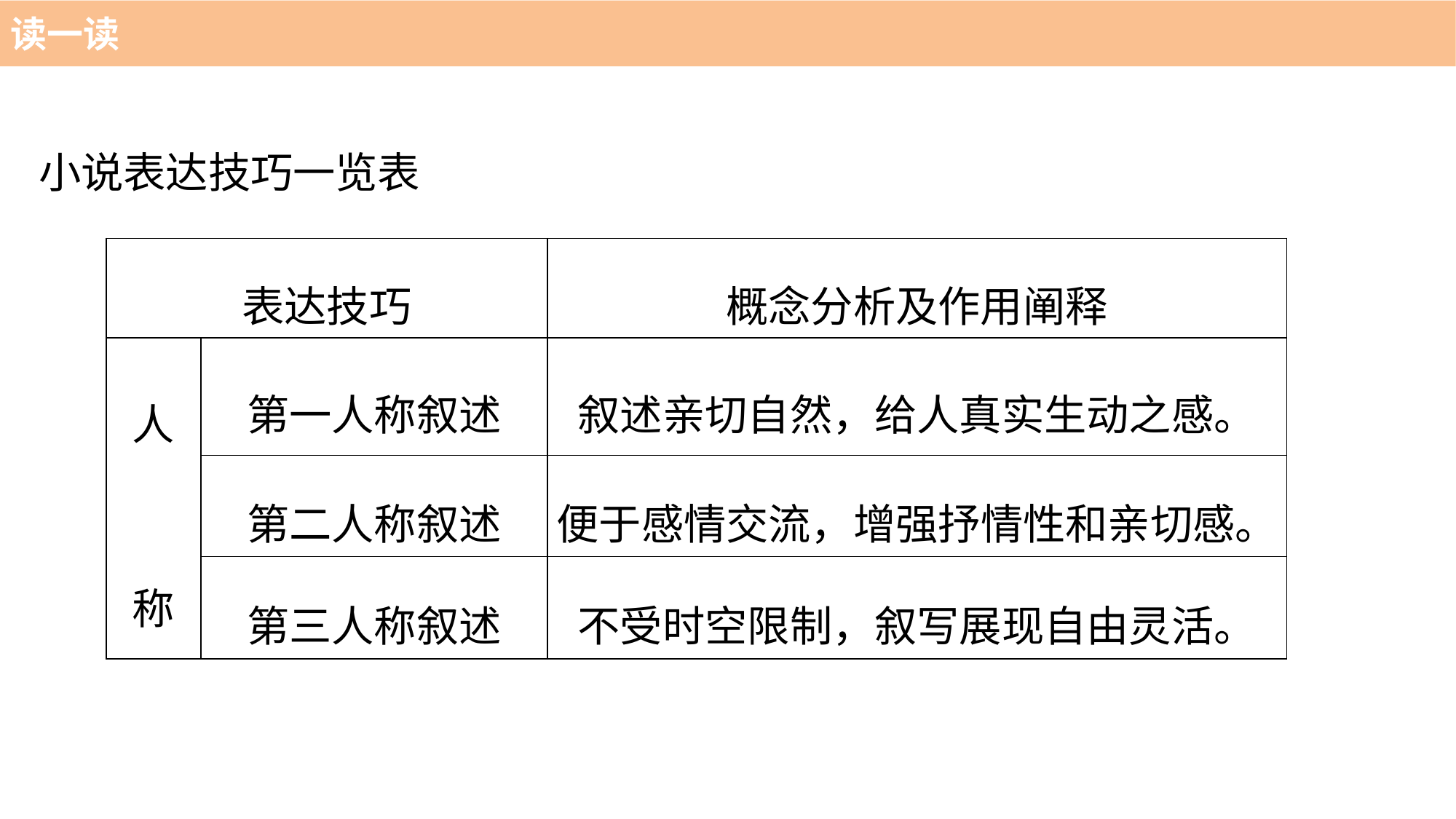

读一读
小说表达技巧一览表
| 表达技巧 |  | 概念分析及作用阐释 |
| --- | --- | --- |
| 人　称 | 第一人称叙述 | 叙述亲切自然，给人真实生动之感。 |
|  | 第二人称叙述 | 便于感情交流，增强抒情性和亲切感。 |
|  | 第三人称叙述 | 不受时空限制，叙写展现自由灵活。 |